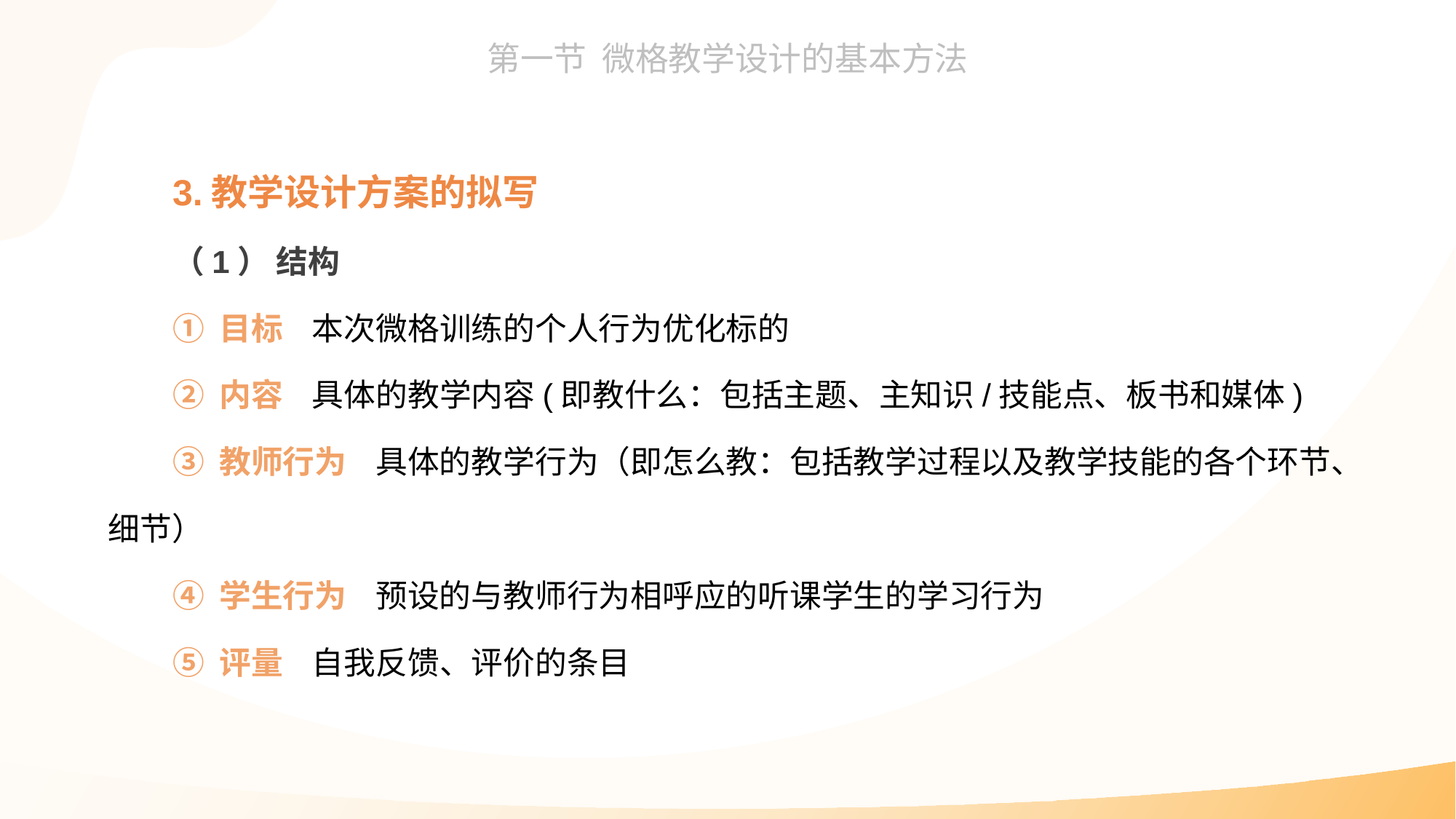

3.教学设计方案的拟写
（1） 结构
① 目标    本次微格训练的个人行为优化标的
② 内容    具体的教学内容(即教什么：包括主题、主知识/技能点、板书和媒体)
③ 教师行为    具体的教学行为（即怎么教：包括教学过程以及教学技能的各个环节、细节）
④ 学生行为    预设的与教师行为相呼应的听课学生的学习行为
⑤ 评量    自我反馈、评价的条目